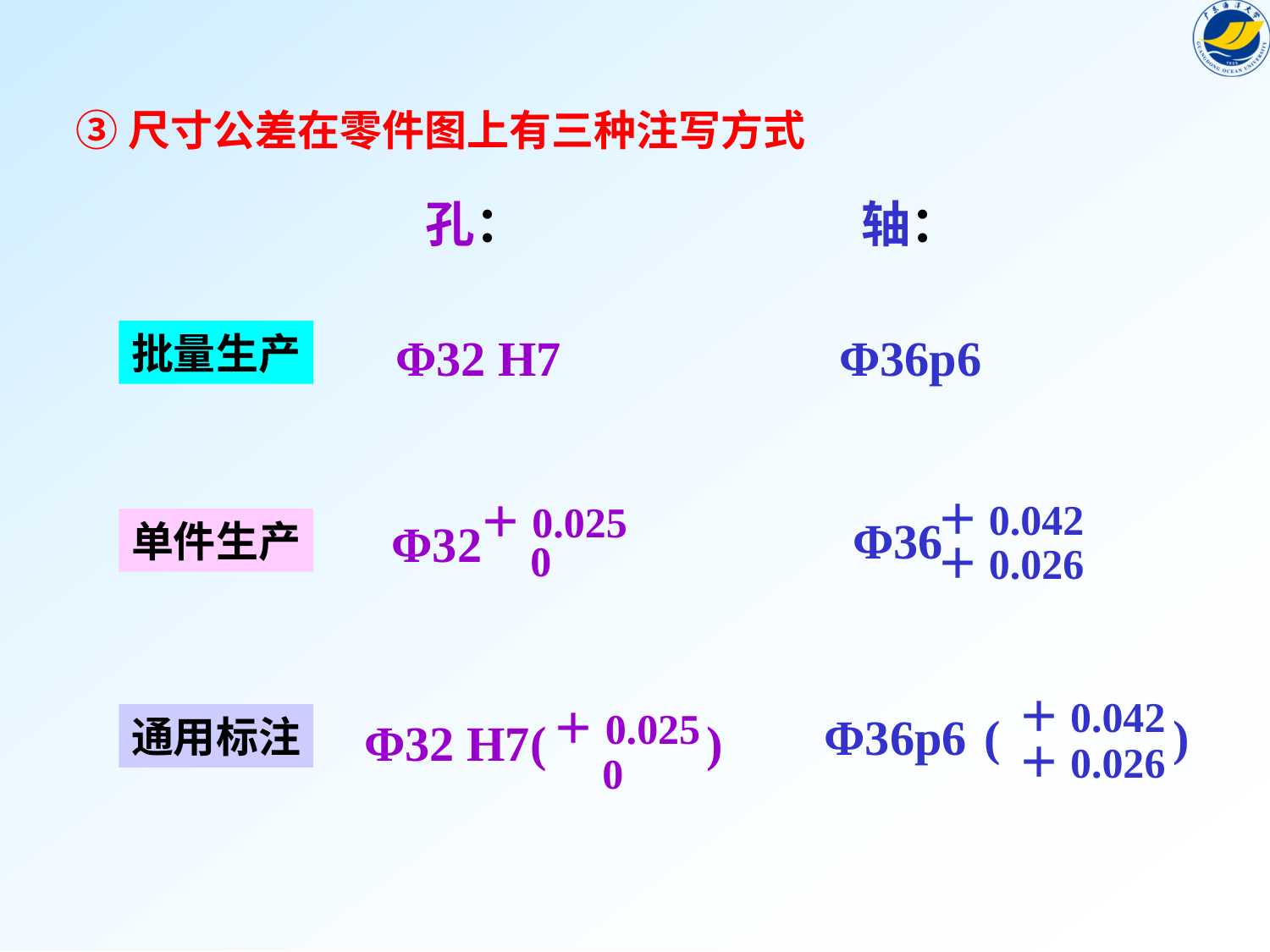

③尺寸公差在零件图上有三种注写方式
孔：
轴：
批量生产
Φ32 H7
Φ36p6
＋0.042
Φ36
＋0.026
＋0.025
Φ32
0
单件生产
Φ36p6 (              )
＋0.042
＋0.026
＋0.025
Φ32 H7(             )
0
通用标注